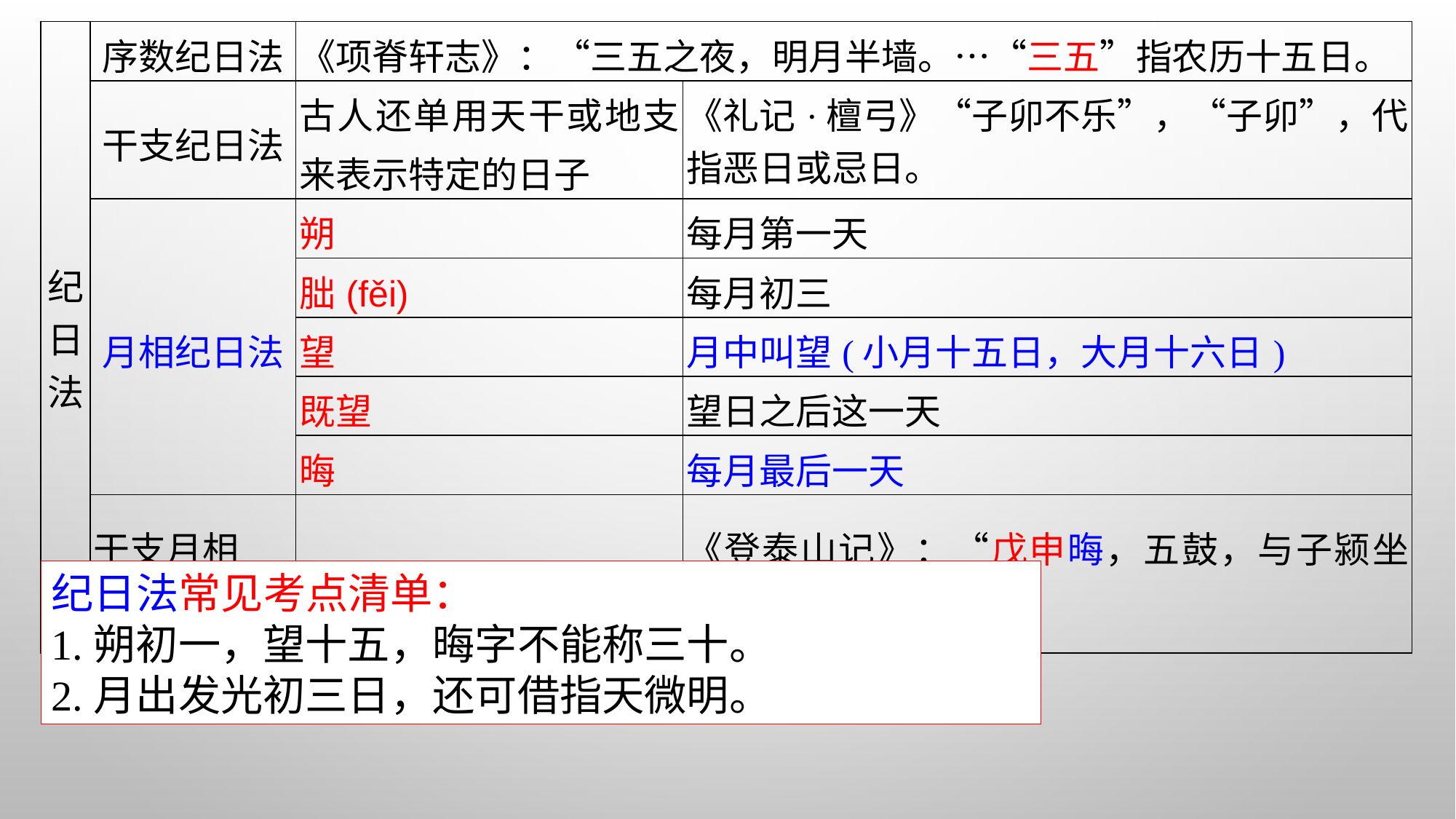

| 纪日 法 | 序数纪日法 | 《项脊轩志》：“三五之夜，明月半墙。…“三五”指农历十五日。 |  |
| --- | --- | --- | --- |
|  | 干支纪日法 | 古人还单用天干或地支来表示特定的日子 | 《礼记·檀弓》“子卯不乐”，“子卯”，代指恶日或忌日。 |
|  | 月相纪日法 | 朔 | 每月第一天 |
|  |  | 朏(fěi) | 每月初三 |
|  |  | 望 | 月中叫望(小月十五日，大月十六日) |
|  |  | 既望 | 望日之后这一天 |
|  |  | 晦 | 每月最后一天 |
|  | 干支月相 兼用法 | 干支置前，月相列后。 | 《登泰山记》：“戊申晦，五鼓，与子颍坐日观亭。” |
纪日法常见考点清单：
1.朔初一，望十五，晦字不能称三十。
2.月出发光初三日，还可借指天微明。